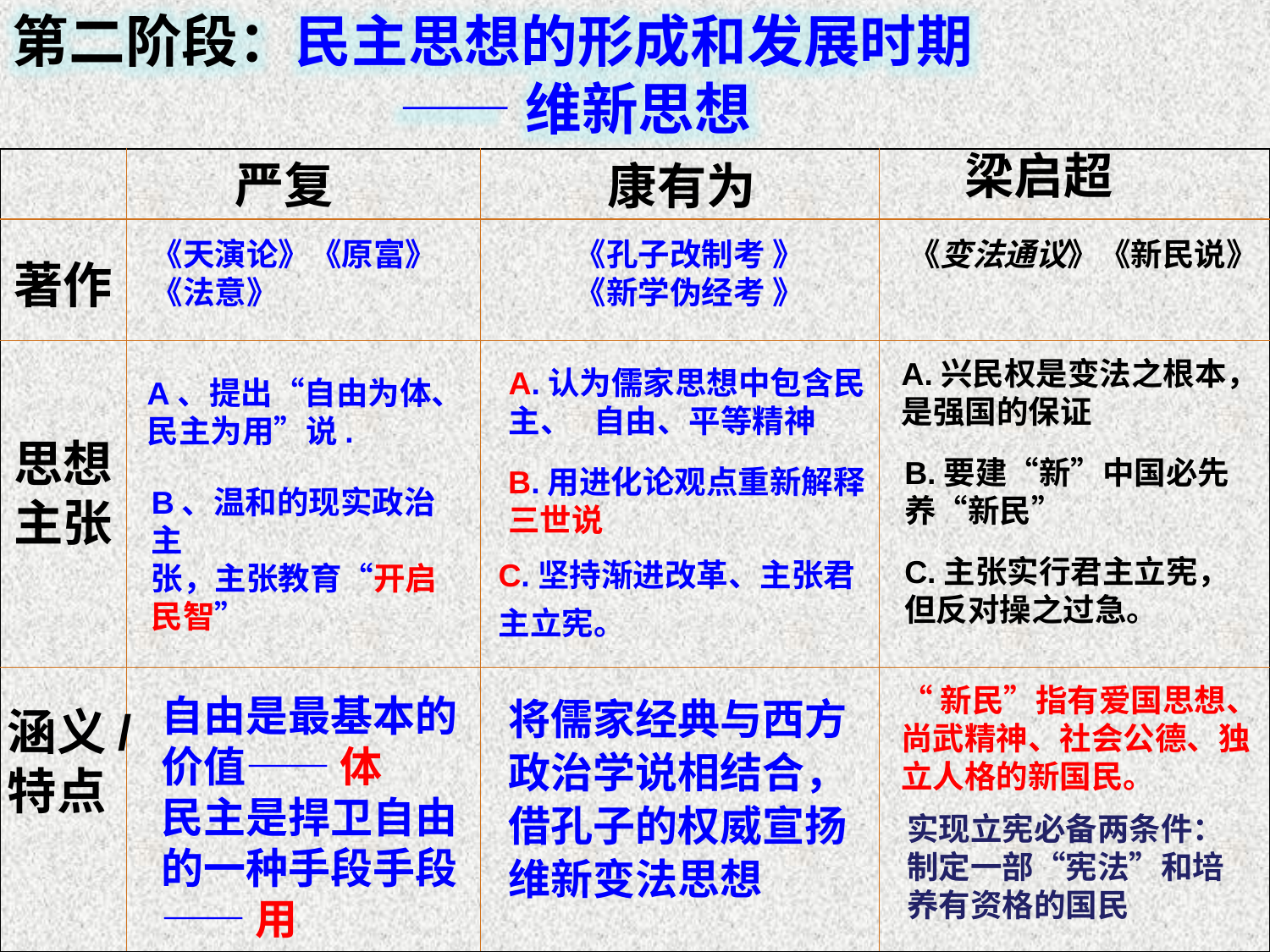

第二阶段：民主思想的形成和发展时期
                              ——维新思想
梁启超
严复

|  |  |  |  |
| --- | --- | --- | --- |
|  |  |  |  |
|  |  |  |  |
|  |  |  |  |
康有为
《天演论》《原富》
《法意》

《孔子改制考 》
《新学伪经考 》
《变法通议》《新民说》
著作
A.兴民权是变法之根本，
是强国的保证
A.认为儒家思想中包含民
主、   自由、平等精神
A、提出“自由为体、
民主为用”说.
思想
主张
B.要建“新”中国必先
养“新民”
B.用进化论观点重新解释
三世说
B、温和的现实政治主
张，主张教育“开启
民智”
C.坚持渐进改革、主张君
主立宪。
C.主张实行君主立宪，
但反对操之过急。
“新民”指有爱国思想、
尚武精神、社会公德、独
立人格的新国民。
自由是最基本的价值—— 体
民主是捍卫自由的一种手段手段—— 用
将儒家经典与西方政治学说相结合，借孔子的权威宣扬维新变法思想
涵义/
特点
实现立宪必备两条件：
制定一部“宪法”和培
养有资格的国民